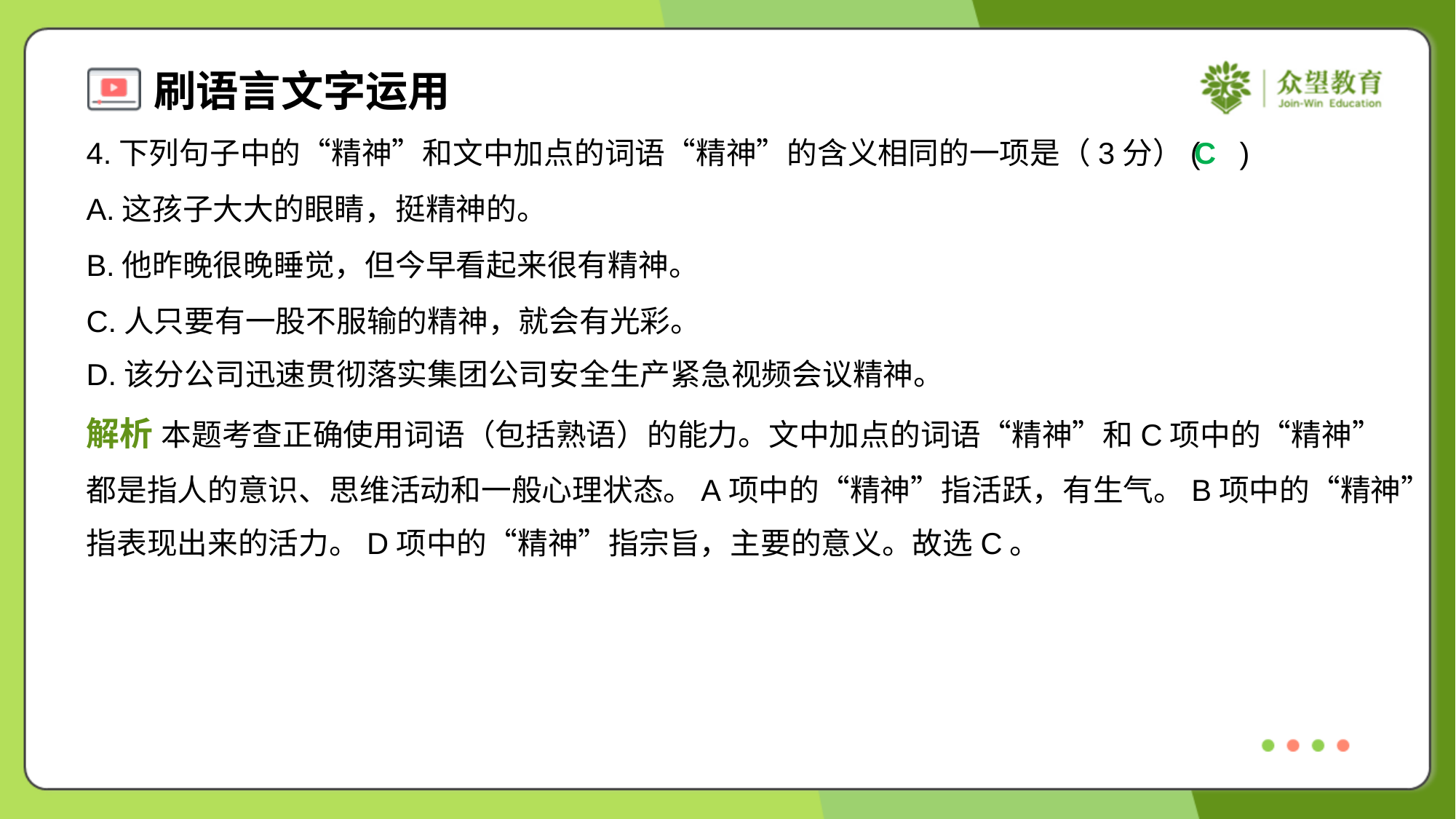

4.下列句子中的“精神”和文中加点的词语“精神”的含义相同的一项是（3分）(     )
C
A.这孩子大大的眼睛，挺精神的。
B.他昨晚很晚睡觉，但今早看起来很有精神。
C.人只要有一股不服输的精神，就会有光彩。
D.该分公司迅速贯彻落实集团公司安全生产紧急视频会议精神。
解析 本题考查正确使用词语（包括熟语）的能力。文中加点的词语“精神”和C项中的“精神”
都是指人的意识、思维活动和一般心理状态。A项中的“精神”指活跃，有生气。B项中的“精神”
指表现出来的活力。D项中的“精神”指宗旨，主要的意义。故选C。